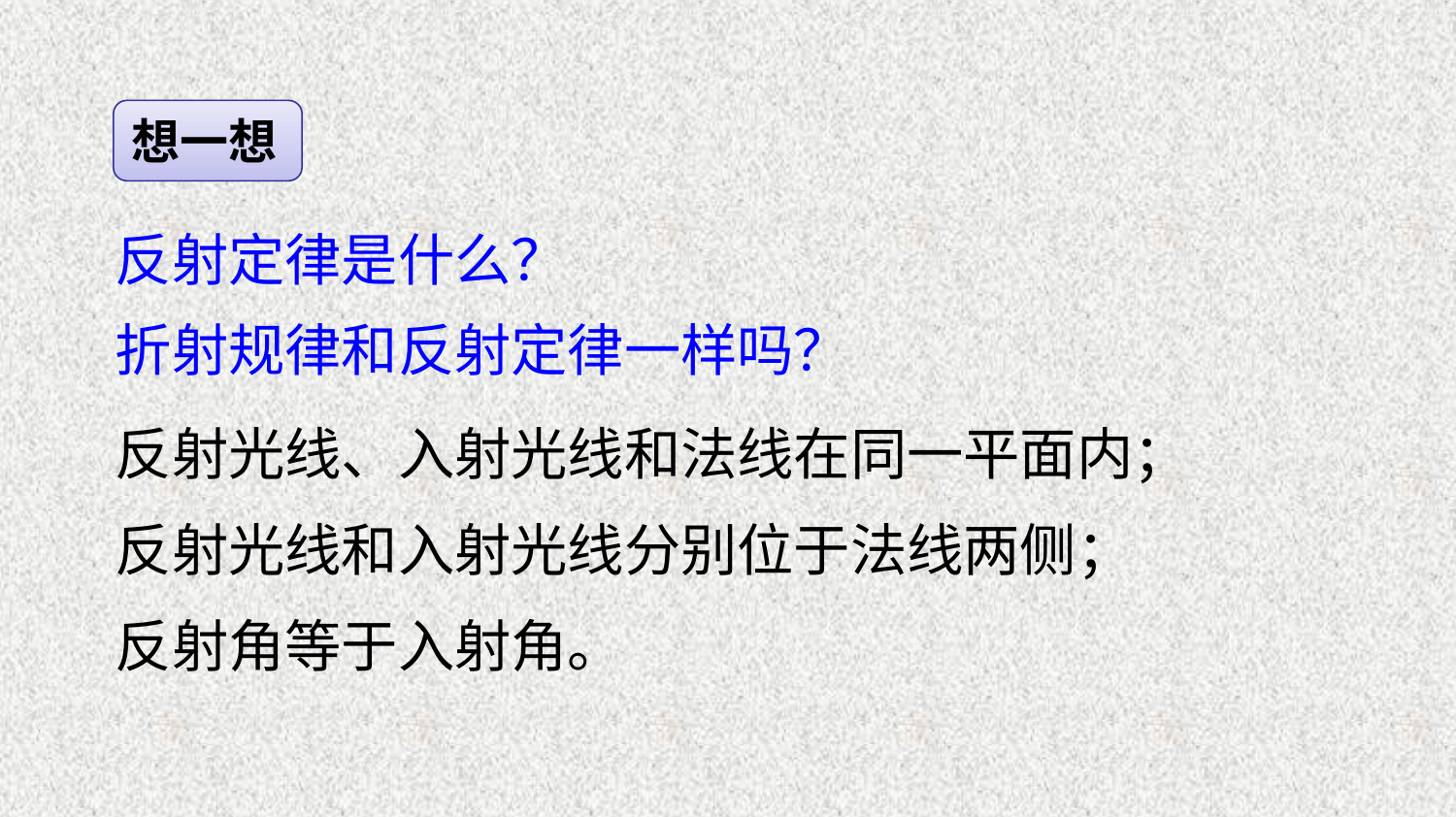

想一想
反射定律是什么？
折射规律和反射定律一样吗？
反射光线、入射光线和法线在同一平面内；
反射光线和入射光线分别位于法线两侧；
反射角等于入射角。